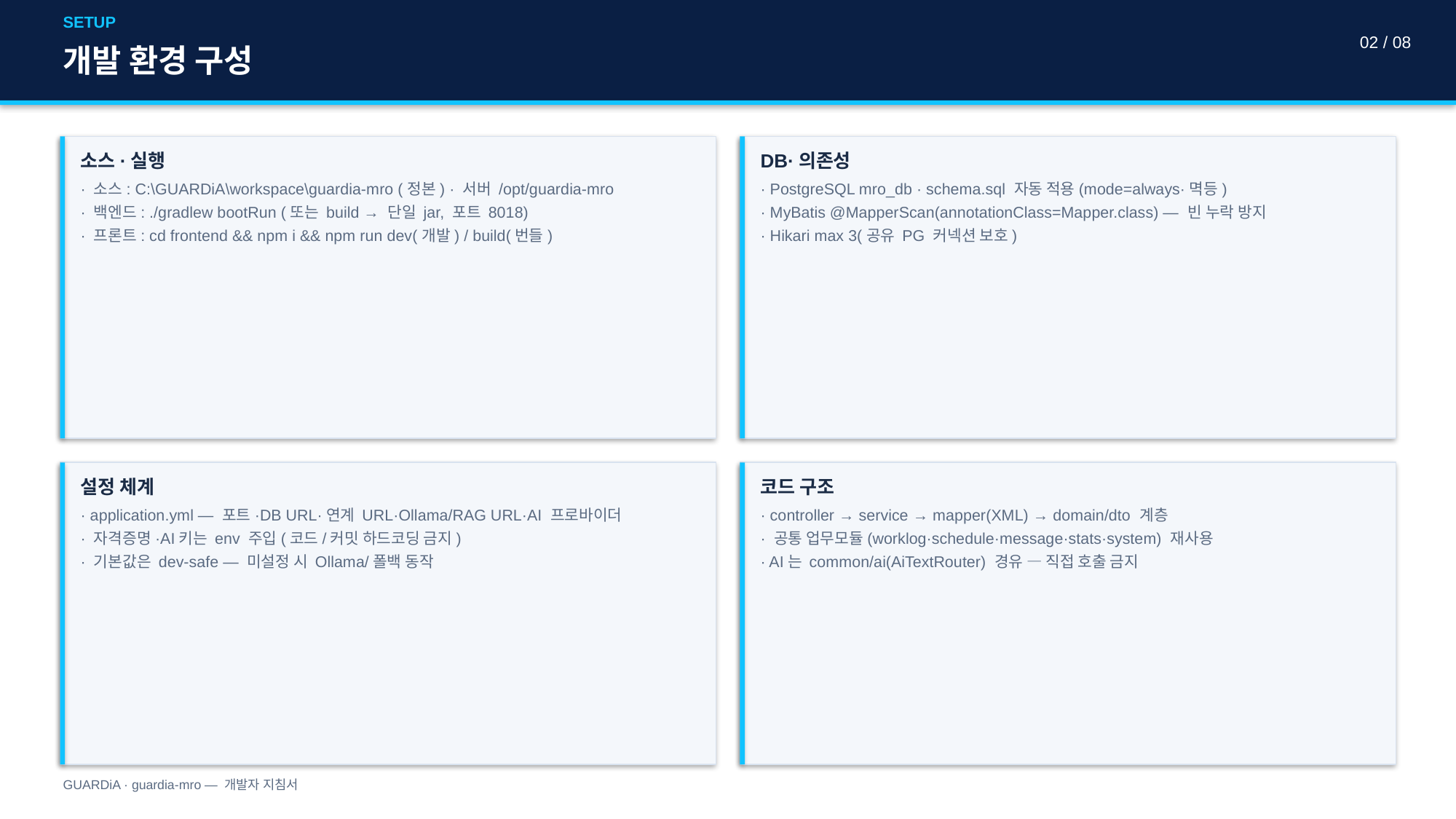

SETUP
02 / 08
개발 환경 구성

소스·실행
· 소스: C:\GUARDiA\workspace\guardia-mro (정본) · 서버 /opt/guardia-mro
· 백엔드: ./gradlew bootRun (또는 build → 단일 jar, 포트 8018)
· 프론트: cd frontend && npm i && npm run dev(개발) / build(번들)
DB·의존성
· PostgreSQL mro_db · schema.sql 자동 적용(mode=always·멱등)
· MyBatis @MapperScan(annotationClass=Mapper.class) — 빈 누락 방지
· Hikari max 3(공유 PG 커넥션 보호)

설정 체계
· application.yml — 포트·DB URL·연계 URL·Ollama/RAG URL·AI 프로바이더
· 자격증명·AI키는 env 주입(코드/커밋 하드코딩 금지)
· 기본값은 dev-safe — 미설정 시 Ollama/폴백 동작
코드 구조
· controller → service → mapper(XML) → domain/dto 계층
· 공통 업무모듈(worklog·schedule·message·stats·system) 재사용
· AI는 common/ai(AiTextRouter) 경유 — 직접 호출 금지
GUARDiA · guardia-mro — 개발자 지침서